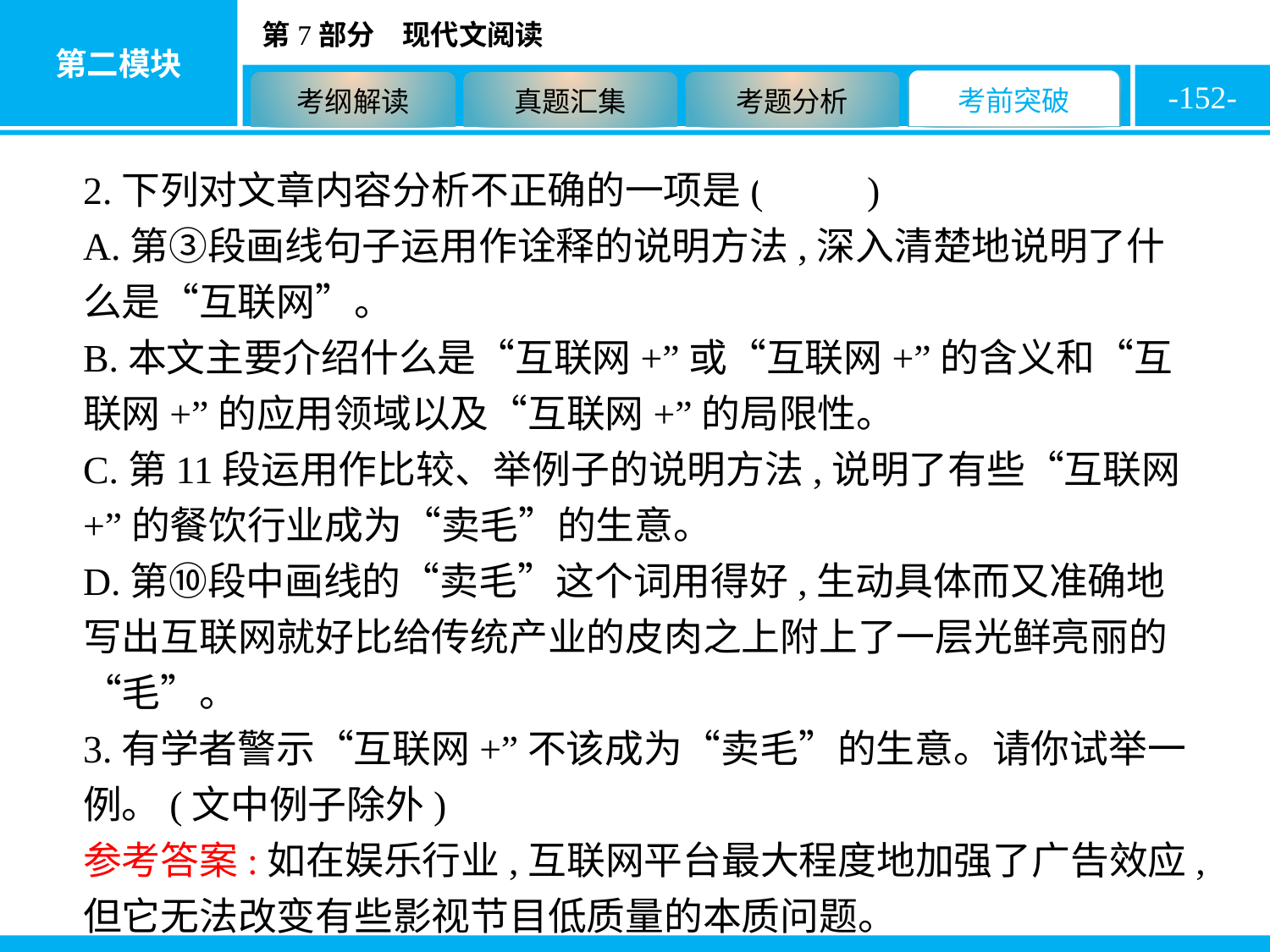

-152-
2.下列对文章内容分析不正确的一项是(    A    )
A.第③段画线句子运用作诠释的说明方法,深入清楚地说明了什么是“互联网”。
B.本文主要介绍什么是“互联网+”或“互联网+”的含义和“互联网+”的应用领域以及“互联网+”的局限性。
C.第11段运用作比较、举例子的说明方法,说明了有些“互联网+”的餐饮行业成为“卖毛”的生意。
D.第⑩段中画线的“卖毛”这个词用得好,生动具体而又准确地写出互联网就好比给传统产业的皮肉之上附上了一层光鲜亮丽的“毛”。
3.有学者警示“互联网+”不该成为“卖毛”的生意。请你试举一例。(文中例子除外)
参考答案:如在娱乐行业,互联网平台最大程度地加强了广告效应,但它无法改变有些影视节目低质量的本质问题。